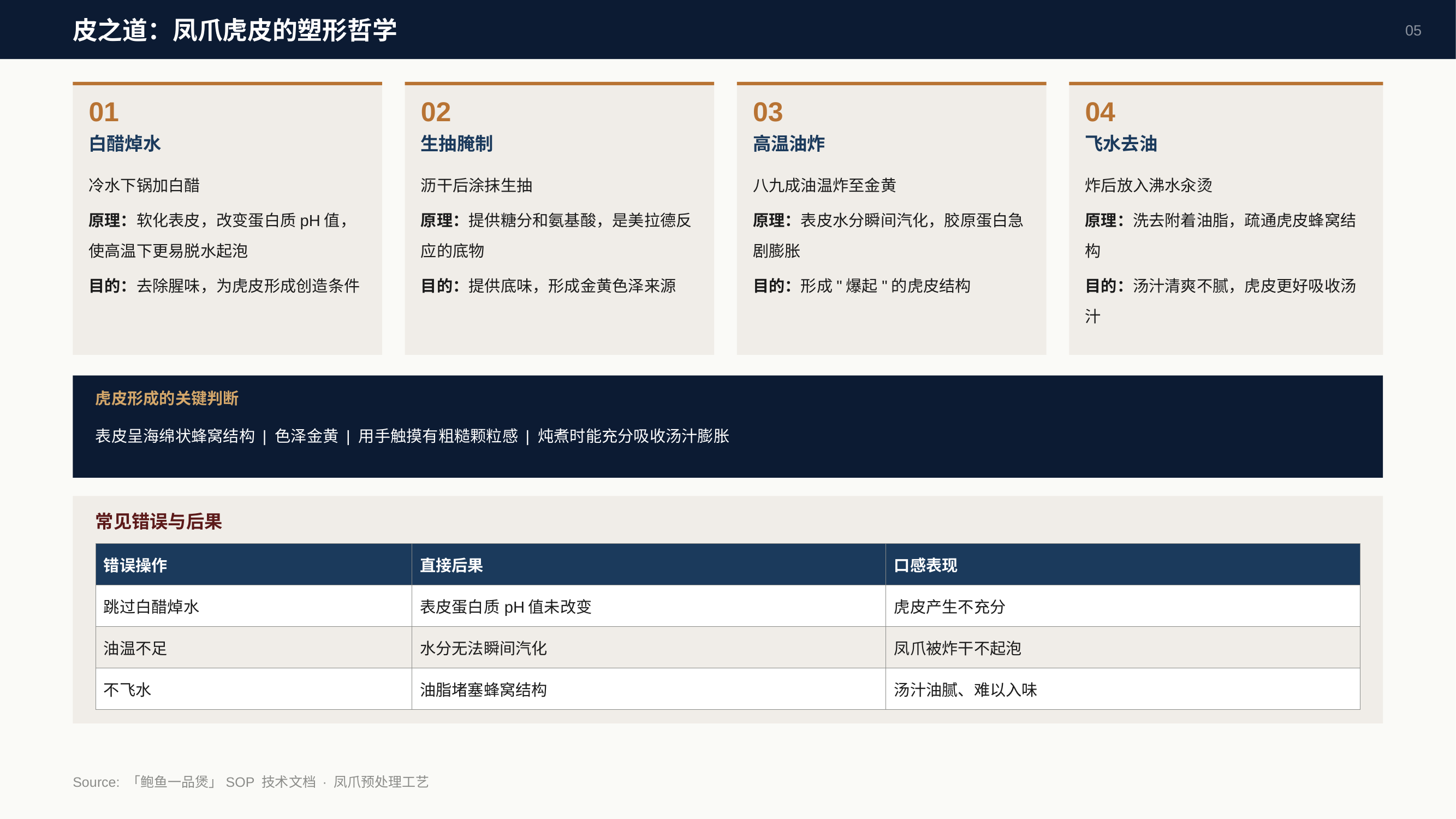

皮之道：凤爪虎皮的塑形哲学
05

01
02
03
04
白醋焯水
生抽腌制
高温油炸
飞水去油
冷水下锅加白醋
原理：软化表皮，改变蛋白质pH值，使高温下更易脱水起泡
目的：去除腥味，为虎皮形成创造条件
沥干后涂抹生抽
原理：提供糖分和氨基酸，是美拉德反应的底物
目的：提供底味，形成金黄色泽来源
八九成油温炸至金黄
原理：表皮水分瞬间汽化，胶原蛋白急剧膨胀
目的：形成"爆起"的虎皮结构
炸后放入沸水汆烫
原理：洗去附着油脂，疏通虎皮蜂窝结构
目的：汤汁清爽不腻，虎皮更好吸收汤汁

虎皮形成的关键判断
表皮呈海绵状蜂窝结构 | 色泽金黄 | 用手触摸有粗糙颗粒感 | 炖煮时能充分吸收汤汁膨胀

常见错误与后果
| 错误操作 | 直接后果 | 口感表现 |
| --- | --- | --- |
| 跳过白醋焯水 | 表皮蛋白质pH值未改变 | 虎皮产生不充分 |
| 油温不足 | 水分无法瞬间汽化 | 凤爪被炸干不起泡 |
| 不飞水 | 油脂堵塞蜂窝结构 | 汤汁油腻、难以入味 |
Source: 「鲍鱼一品煲」SOP 技术文档 · 凤爪预处理工艺